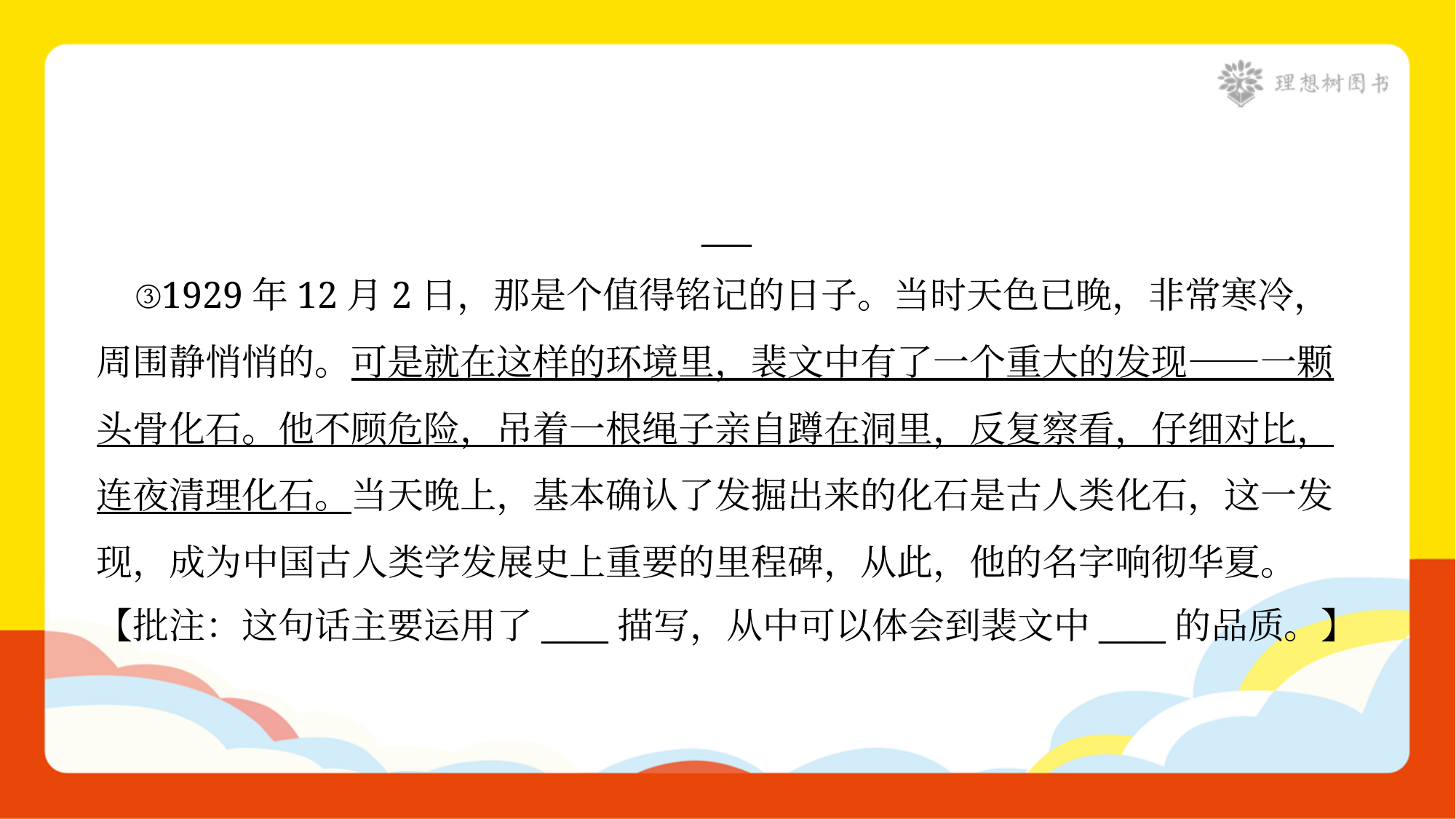

___
    ③1929年12月2日，那是个值得铭记的日子。当时天色已晚，非常寒冷，
周围静悄悄的。可是就在这样的环境里，裴文中有了一个重大的发现——一颗
头骨化石。他不顾危险，吊着一根绳子亲自蹲在洞里，反复察看，仔细对比，
连夜清理化石。当天晚上，基本确认了发掘出来的化石是古人类化石，这一发
现，成为中国古人类学发展史上重要的里程碑，从此，他的名字响彻华夏。
【批注：这句话主要运用了____描写，从中可以体会到裴文中____的品质。】